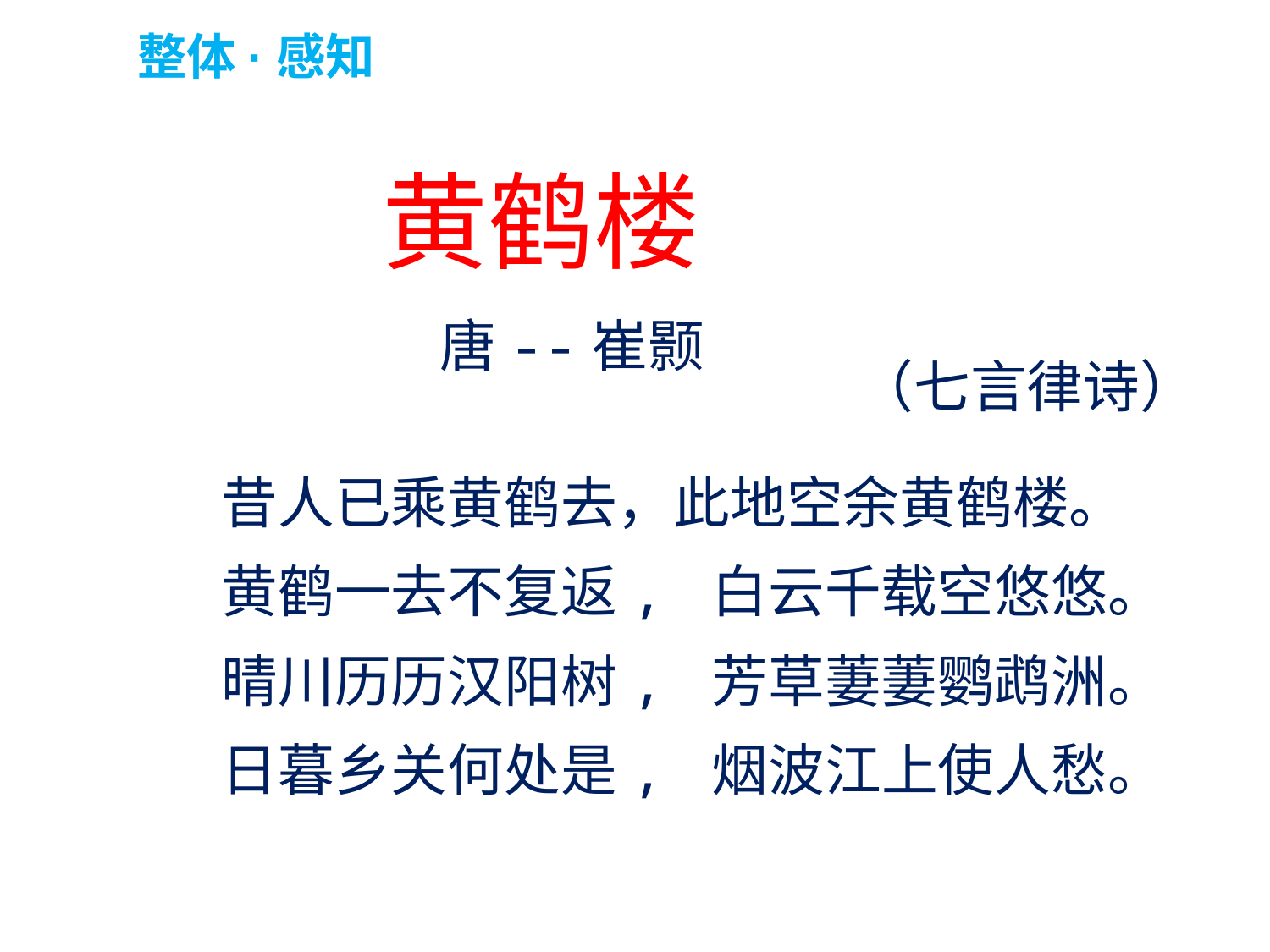

整体·感知
黄鹤楼
    唐--崔颢
（七言律诗）
昔人已乘黄鹤去，此地空余黄鹤楼。
黄鹤一去不复返, 白云千载空悠悠。
晴川历历汉阳树, 芳草萋萋鹦鹉洲。
日暮乡关何处是, 烟波江上使人愁。